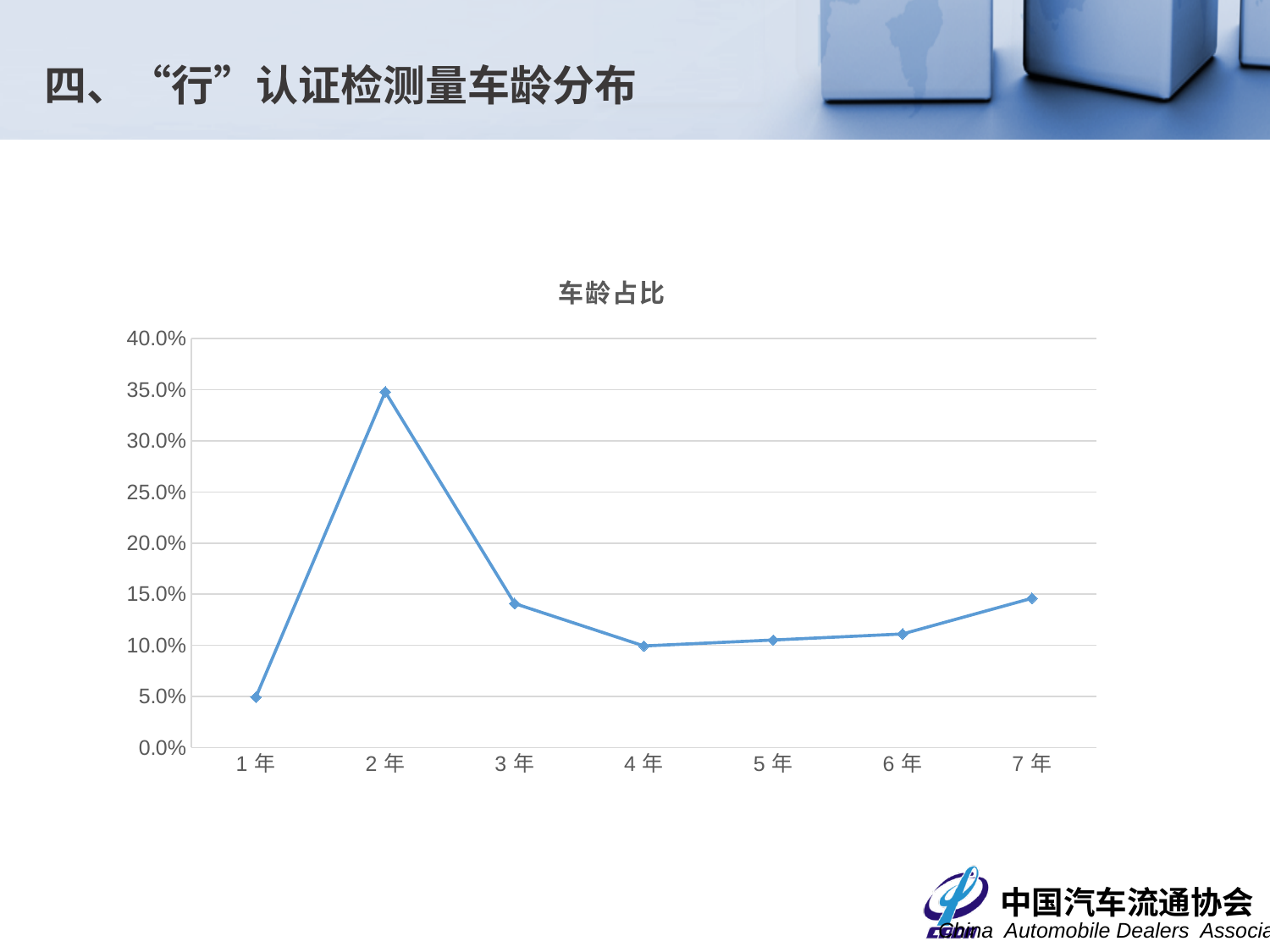

四、“行”认证检测量车龄分布

### Chart: 车龄占比

| Category | 占比 |
|---|---|
| 1年 | 0.04923061940007791 |
| 2年 | 0.3479742890533697 |
| 3年 | 0.1408745617452279 |
| 4年 | 0.09933774834437085 |
| 5年 | 0.10518114530580444 |
| 6年 | 0.11107323724191663 |
| 7年 | 0.146 |